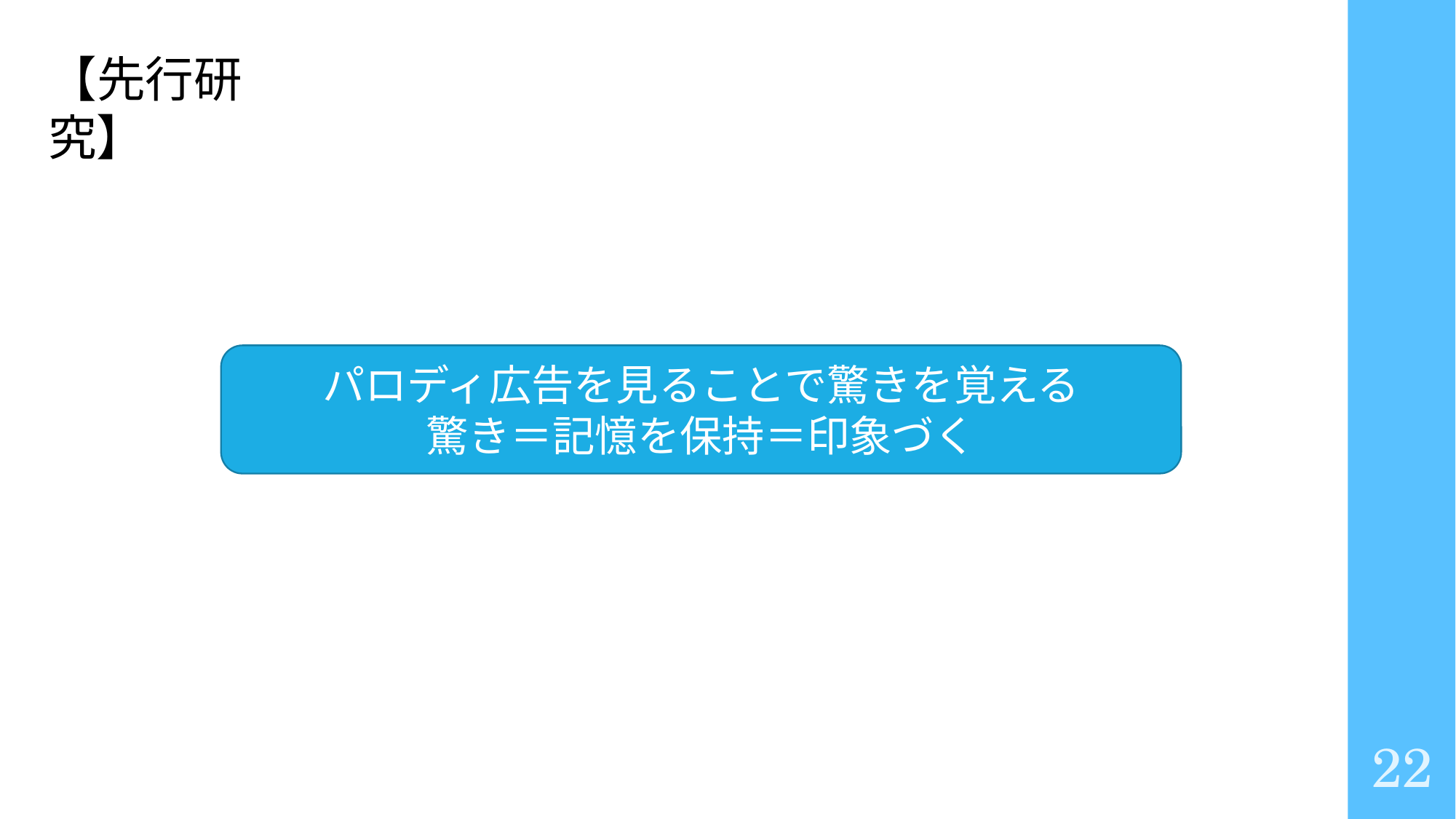

【先行研究】
パロディ広告を見ることで驚きを覚える
驚き＝記憶を保持＝印象づく
22